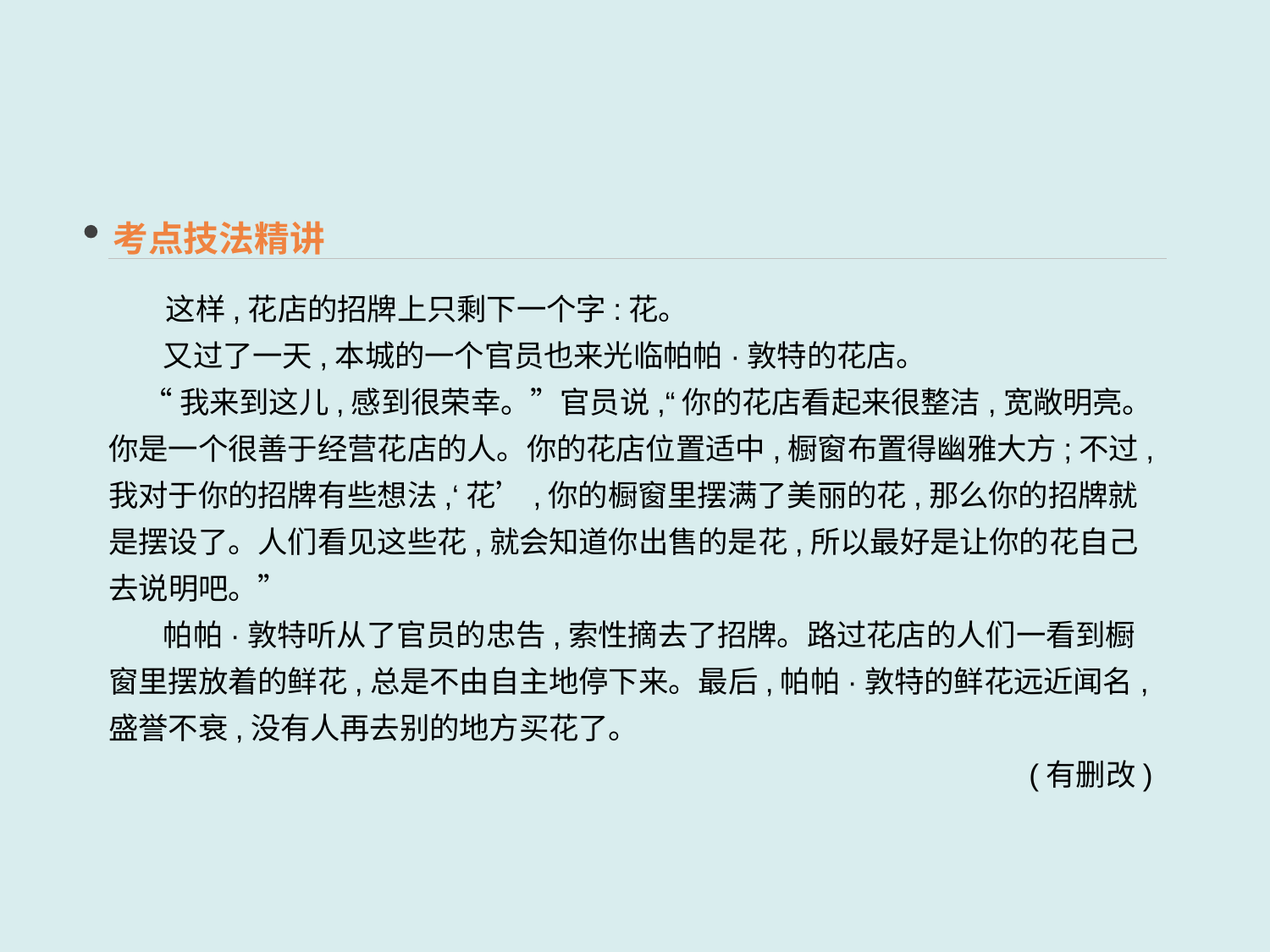

考点技法精讲

　    这样,花店的招牌上只剩下一个字:花。
       又过了一天,本城的一个官员也来光临帕帕·敦特的花店。
     “我来到这儿,感到很荣幸。”官员说,“你的花店看起来很整洁,宽敞明亮。你是一个很善于经营花店的人。你的花店位置适中,橱窗布置得幽雅大方;不过,我对于你的招牌有些想法,‘花’,你的橱窗里摆满了美丽的花,那么你的招牌就是摆设了。人们看见这些花,就会知道你出售的是花,所以最好是让你的花自己去说明吧。”
       帕帕·敦特听从了官员的忠告,索性摘去了招牌。路过花店的人们一看到橱窗里摆放着的鲜花,总是不由自主地停下来。最后,帕帕·敦特的鲜花远近闻名,盛誉不衰,没有人再去别的地方买花了。
(有删改)